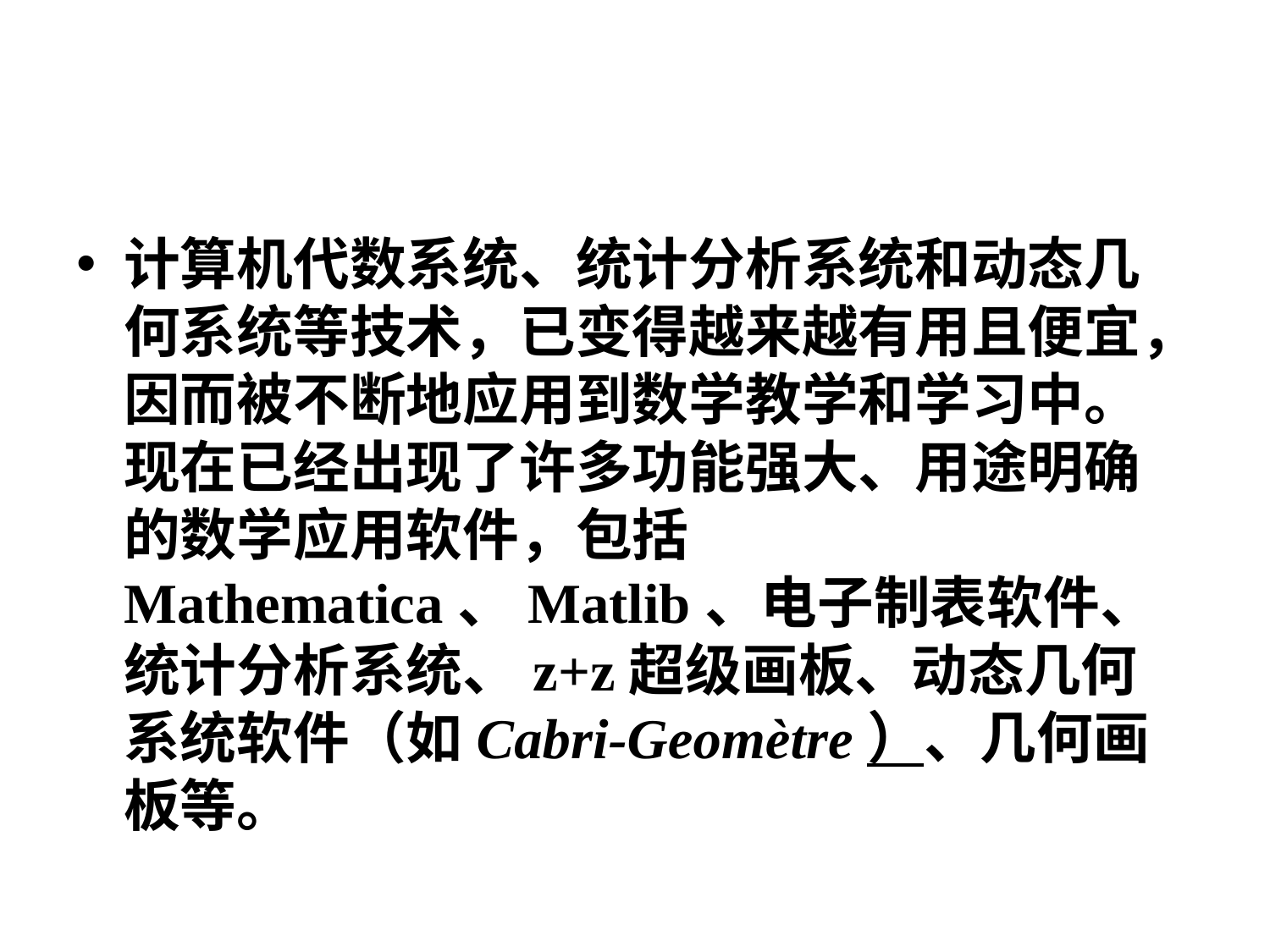

#
计算机代数系统、统计分析系统和动态几何系统等技术，已变得越来越有用且便宜，因而被不断地应用到数学教学和学习中。现在已经出现了许多功能强大、用途明确的数学应用软件，包括Mathematica、Matlib、电子制表软件、统计分析系统、z+z超级画板、动态几何系统软件（如Cabri-Geomètre）、几何画板等。